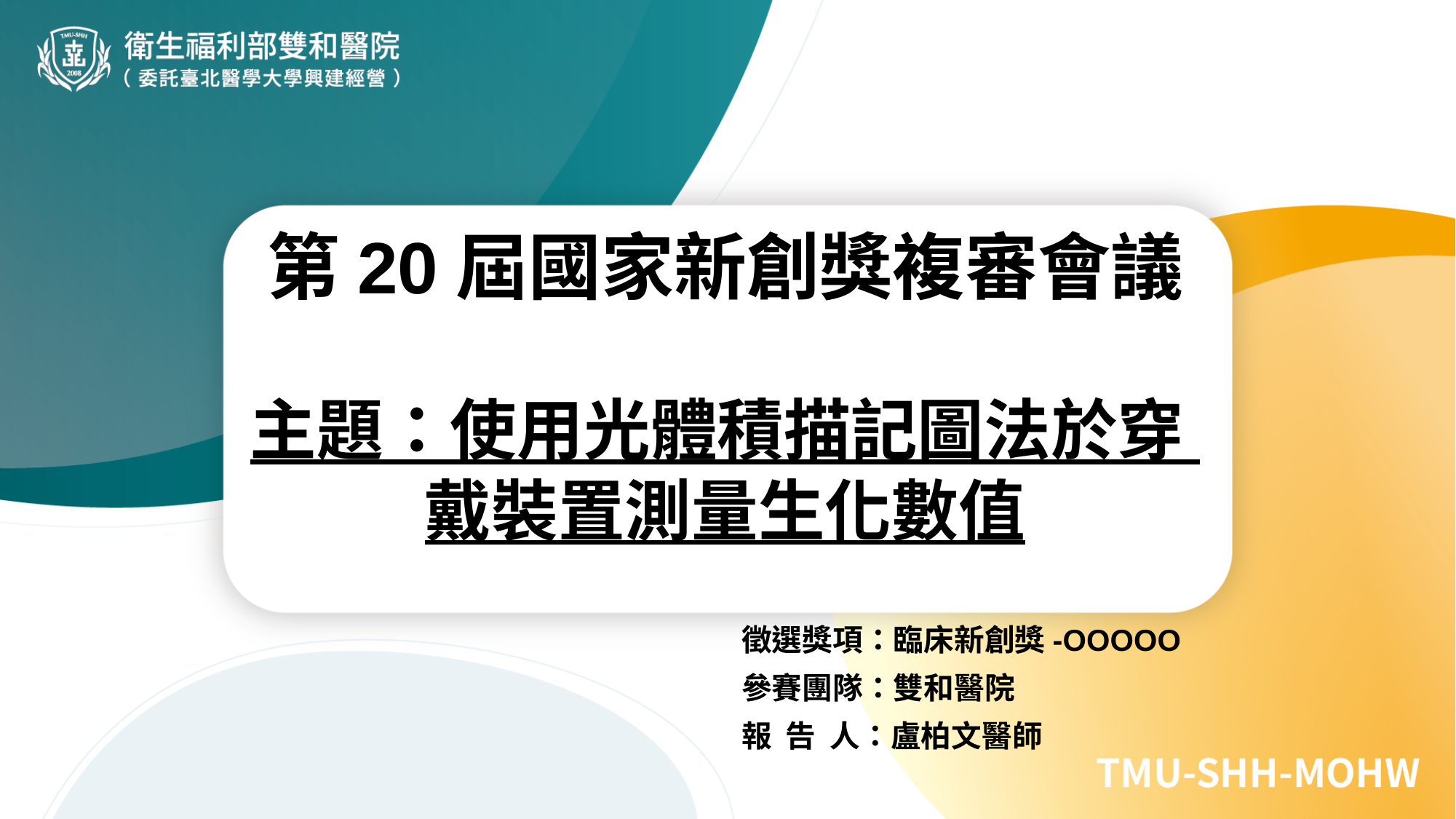

第20屆國家新創獎複審會議
主題：使用光體積描記圖法於穿  戴裝置測量生化數值
徵選獎項：臨床新創獎-OOOOO
參賽團隊：雙和醫院
報  告  人：盧柏文醫師